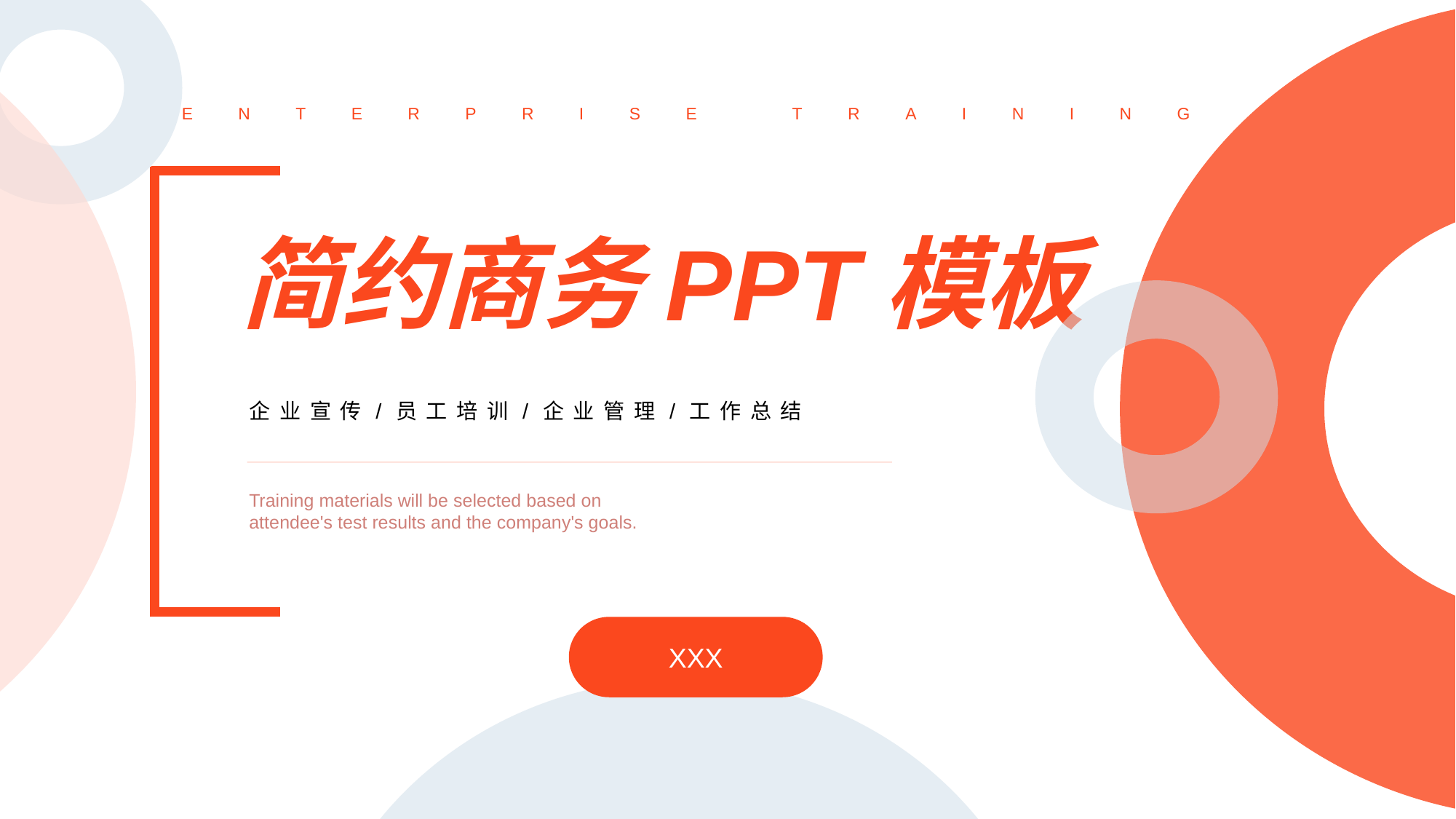

ENTERPRISE TRAINING
简约商务PPT模板

企业宣传/员工培训/企业管理/工作总结
Training materials will be selected based on attendee's test results and the company's goals.

XXX